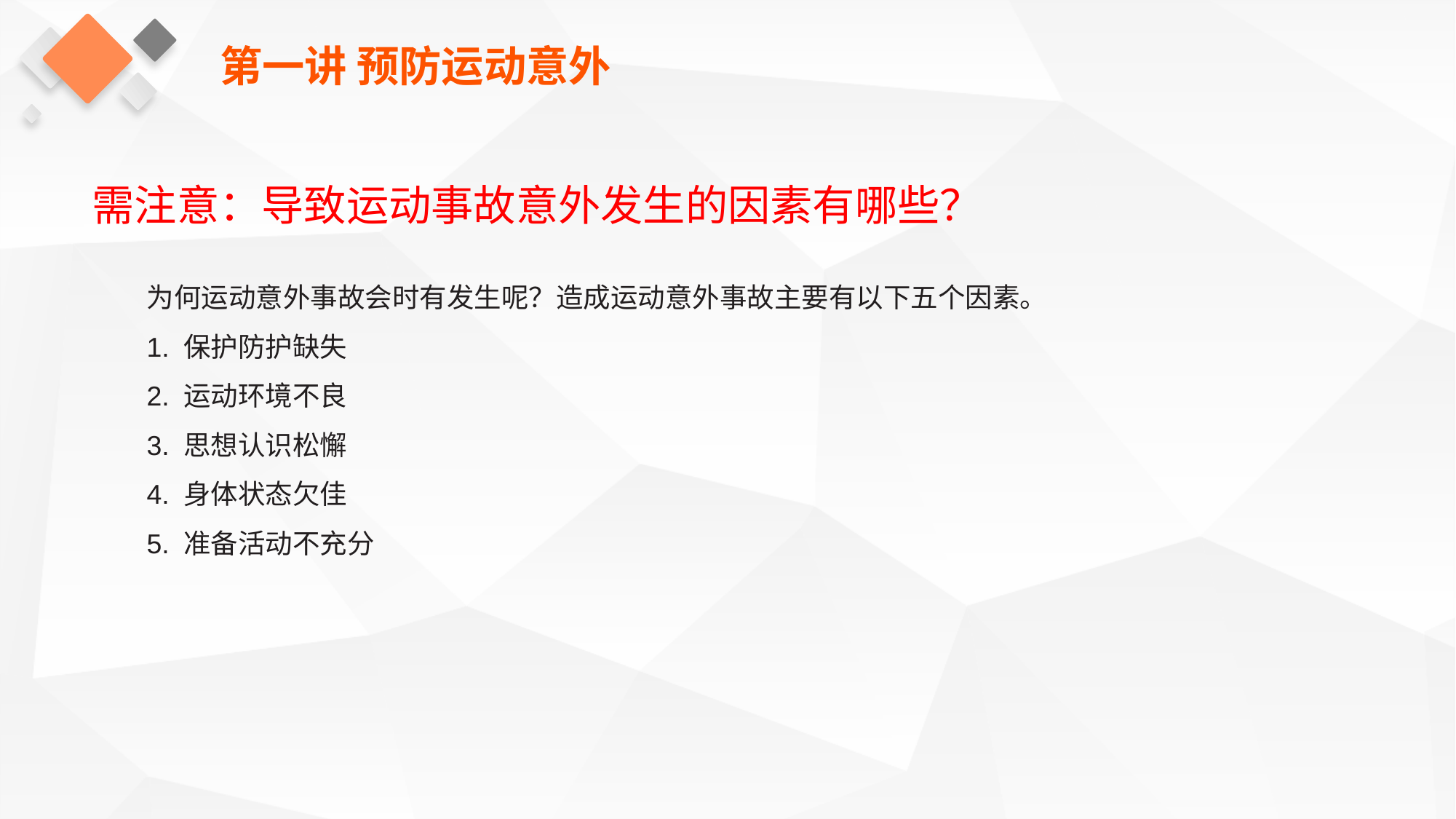

第一讲 预防运动意外
需注意：导致运动事故意外发生的因素有哪些？
为何运动意外事故会时有发生呢？造成运动意外事故主要有以下五个因素。
1. 保护防护缺失
2. 运动环境不良
3. 思想认识松懈
4. 身体状态欠佳
5. 准备活动不充分